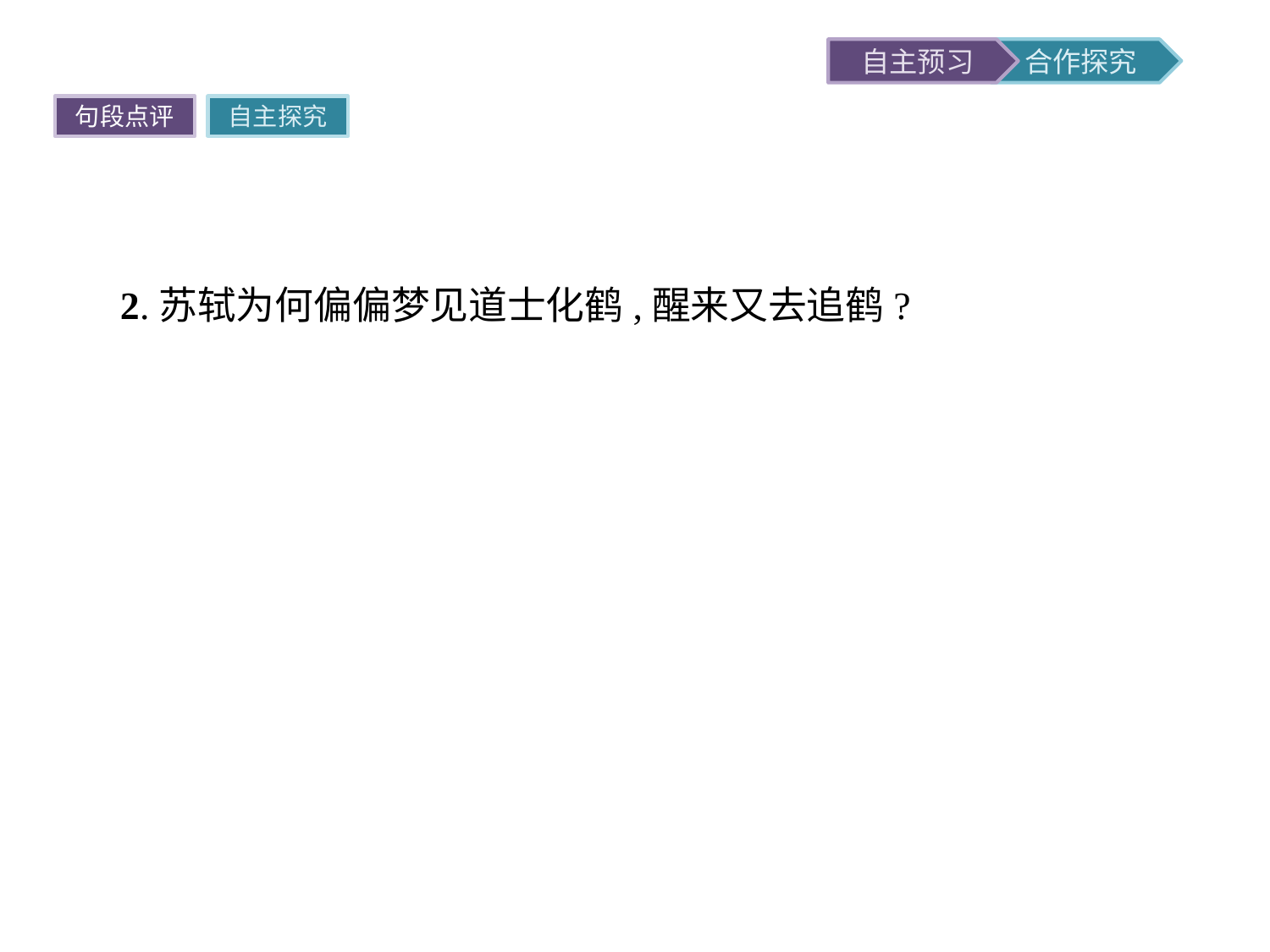

句段点评
自主探究
2.苏轼为何偏偏梦见道士化鹤,醒来又去追鹤?
提示作者写自己梦见所遇道士化身为鹤,这一情节表现了作者希望在精神上升腾入自然,将自己升华而与大自然合为一体的旷达之思。此时孤鹤、道士、作者已经三位一体。梦是一种追求,但是现实所追求的未必能获得。“不见其处”表明作者内心面对前途、理想、抱负的迷茫,如同茫茫夜色般无迹可求,以此结尾意味深长。苏轼常常在儒家的积极入世和道家的消极避世之间徘徊困惑,这种看似矛盾的思想是其复杂感情的真实体现。